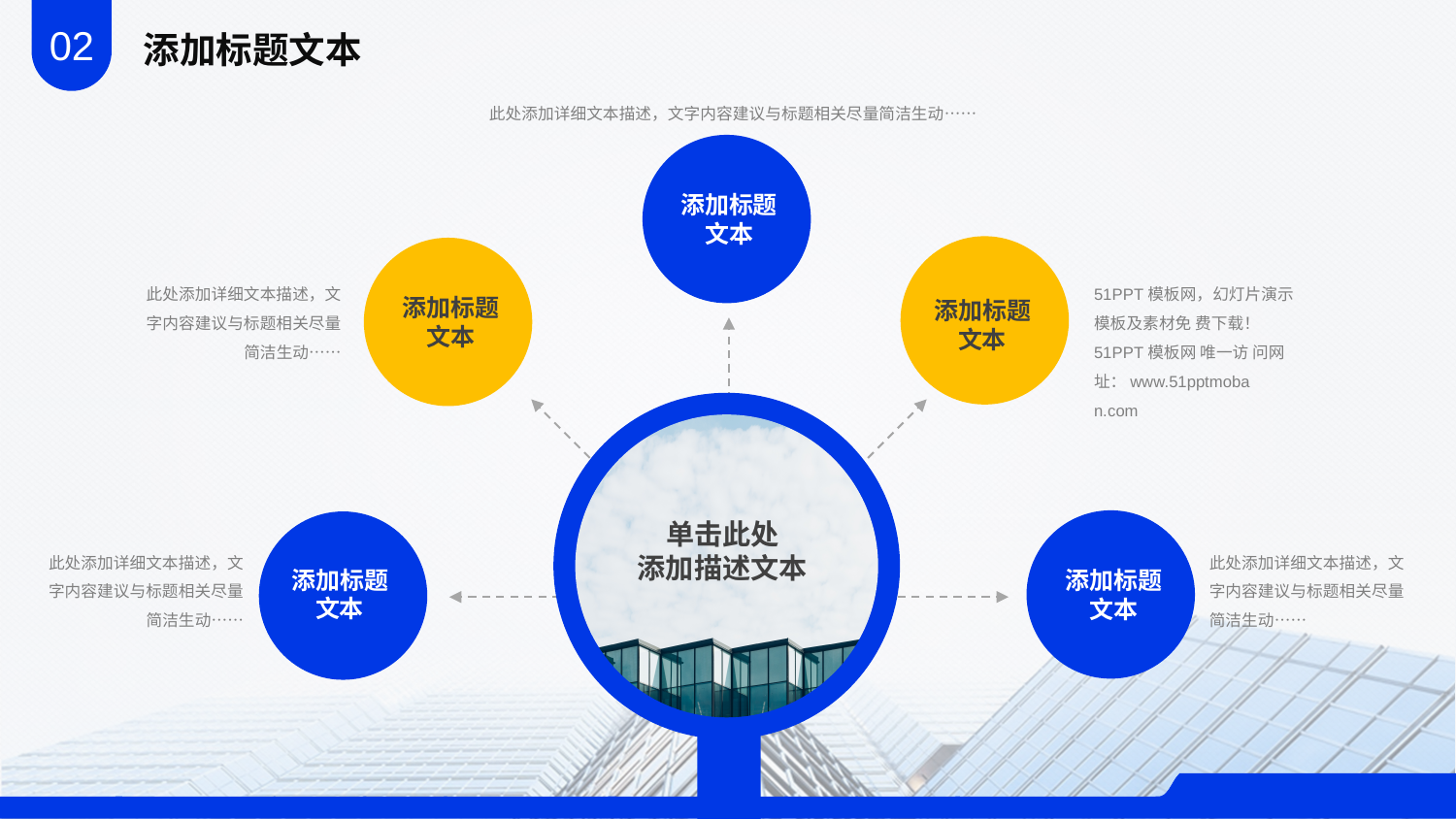

02
添加标题文本
此处添加详细文本描述，文字内容建议与标题相关尽量简洁生动……

添加标题文本

此处添加详细文本描述，文字内容建议与标题相关尽量简洁生动……
51PPT模板网，幻灯片演示模板及素材免 费下载！
51PPT模板网 唯一访 问网址：www.51pptmoba n.com
添加标题文本
添加标题文本

单击此处
添加描述文本

此处添加详细文本描述，文字内容建议与标题相关尽量简洁生动……
此处添加详细文本描述，文字内容建议与标题相关尽量简洁生动……
添加标题文本
添加标题文本